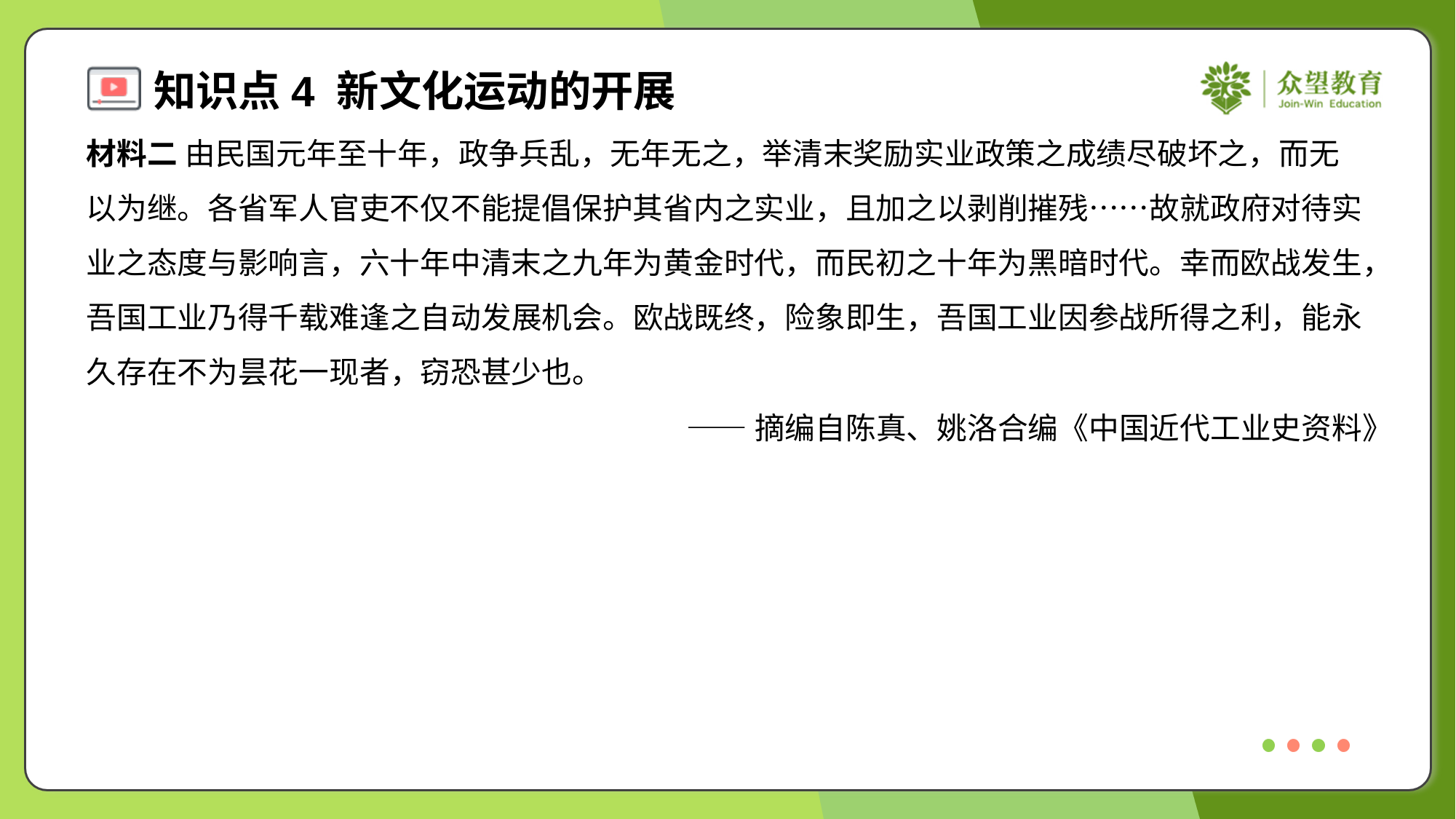

材料二 由民国元年至十年，政争兵乱，无年无之，举清末奖励实业政策之成绩尽破坏之，而无
以为继。各省军人官吏不仅不能提倡保护其省内之实业，且加之以剥削摧残……故就政府对待实
业之态度与影响言，六十年中清末之九年为黄金时代，而民初之十年为黑暗时代。幸而欧战发生，
吾国工业乃得千载难逢之自动发展机会。欧战既终，险象即生，吾国工业因参战所得之利，能永
久存在不为昙花一现者，窃恐甚少也。
——摘编自陈真、姚洛合编《中国近代工业史资料》